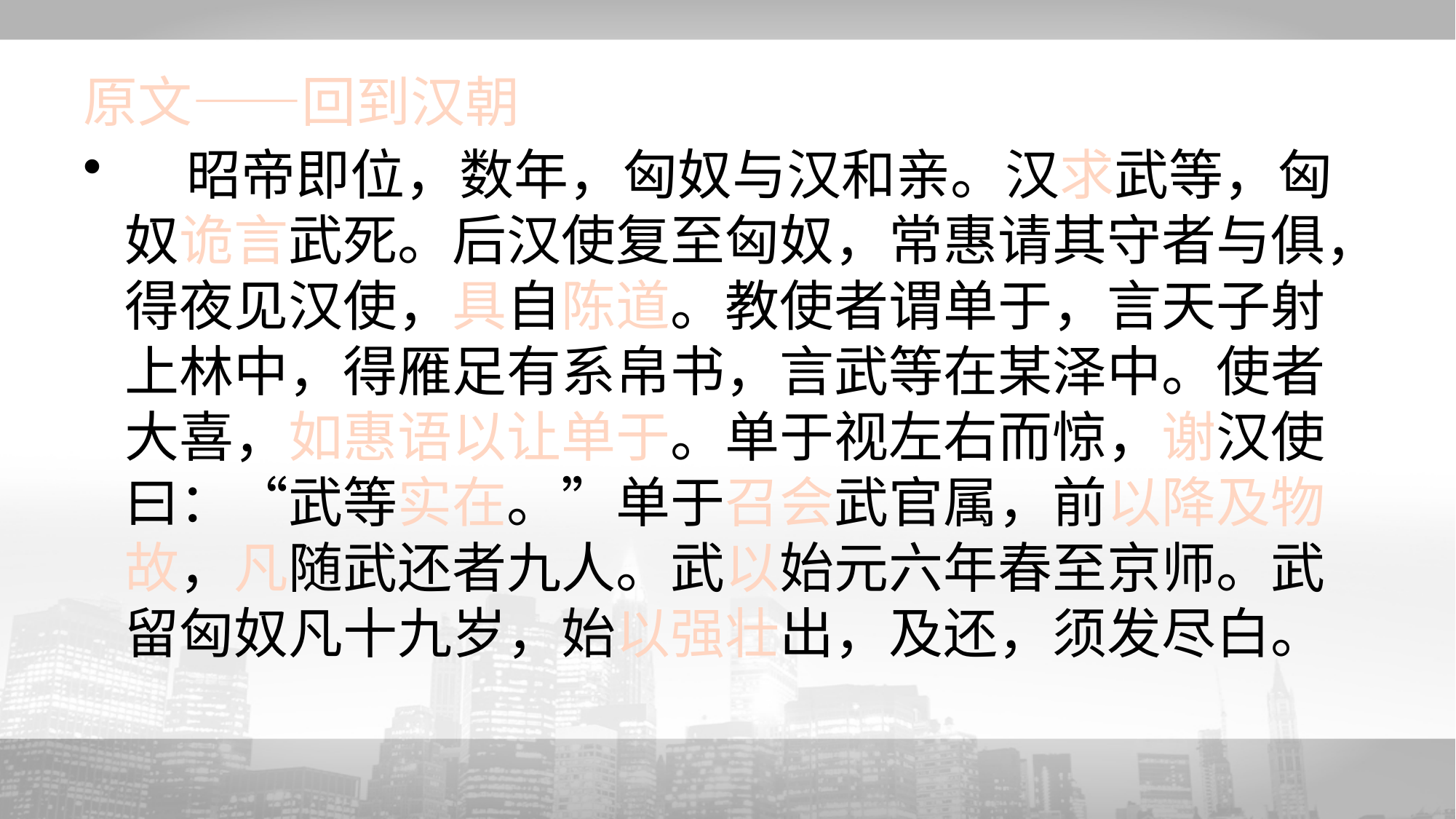

# 原文——回到汉朝
    昭帝即位，数年，匈奴与汉和亲。汉求武等，匈奴诡言武死。后汉使复至匈奴，常惠请其守者与俱，得夜见汉使，具自陈道。教使者谓单于，言天子射上林中，得雁足有系帛书，言武等在某泽中。使者大喜，如惠语以让单于。单于视左右而惊，谢汉使曰：“武等实在。”单于召会武官属，前以降及物故，凡随武还者九人。武以始元六年春至京师。武留匈奴凡十九岁，始以强壮出，及还，须发尽白。